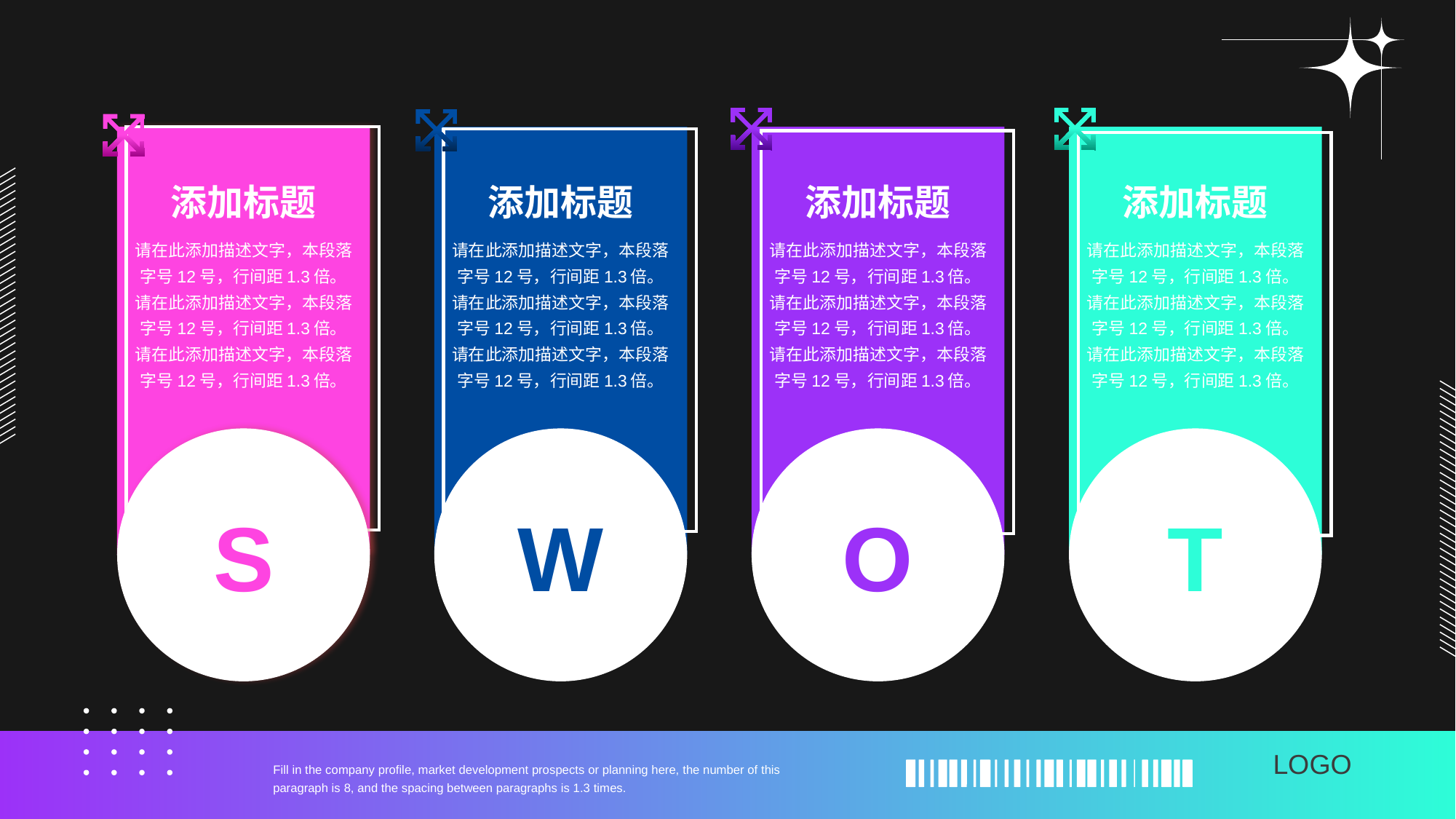

添加标题
请在此添加描述文字，本段落字号12号，行间距1.3倍。请在此添加描述文字，本段落字号12号，行间距1.3倍。请在此添加描述文字，本段落字号12号，行间距1.3倍。
S

添加标题
请在此添加描述文字，本段落字号12号，行间距1.3倍。请在此添加描述文字，本段落字号12号，行间距1.3倍。请在此添加描述文字，本段落字号12号，行间距1.3倍。

W

添加标题
请在此添加描述文字，本段落字号12号，行间距1.3倍。请在此添加描述文字，本段落字号12号，行间距1.3倍。请在此添加描述文字，本段落字号12号，行间距1.3倍。

O

添加标题
请在此添加描述文字，本段落字号12号，行间距1.3倍。请在此添加描述文字，本段落字号12号，行间距1.3倍。请在此添加描述文字，本段落字号12号，行间距1.3倍。
T
Fill in the company profile, market development prospects or planning here, the number of this paragraph is 8, and the spacing between paragraphs is 1.3 times.